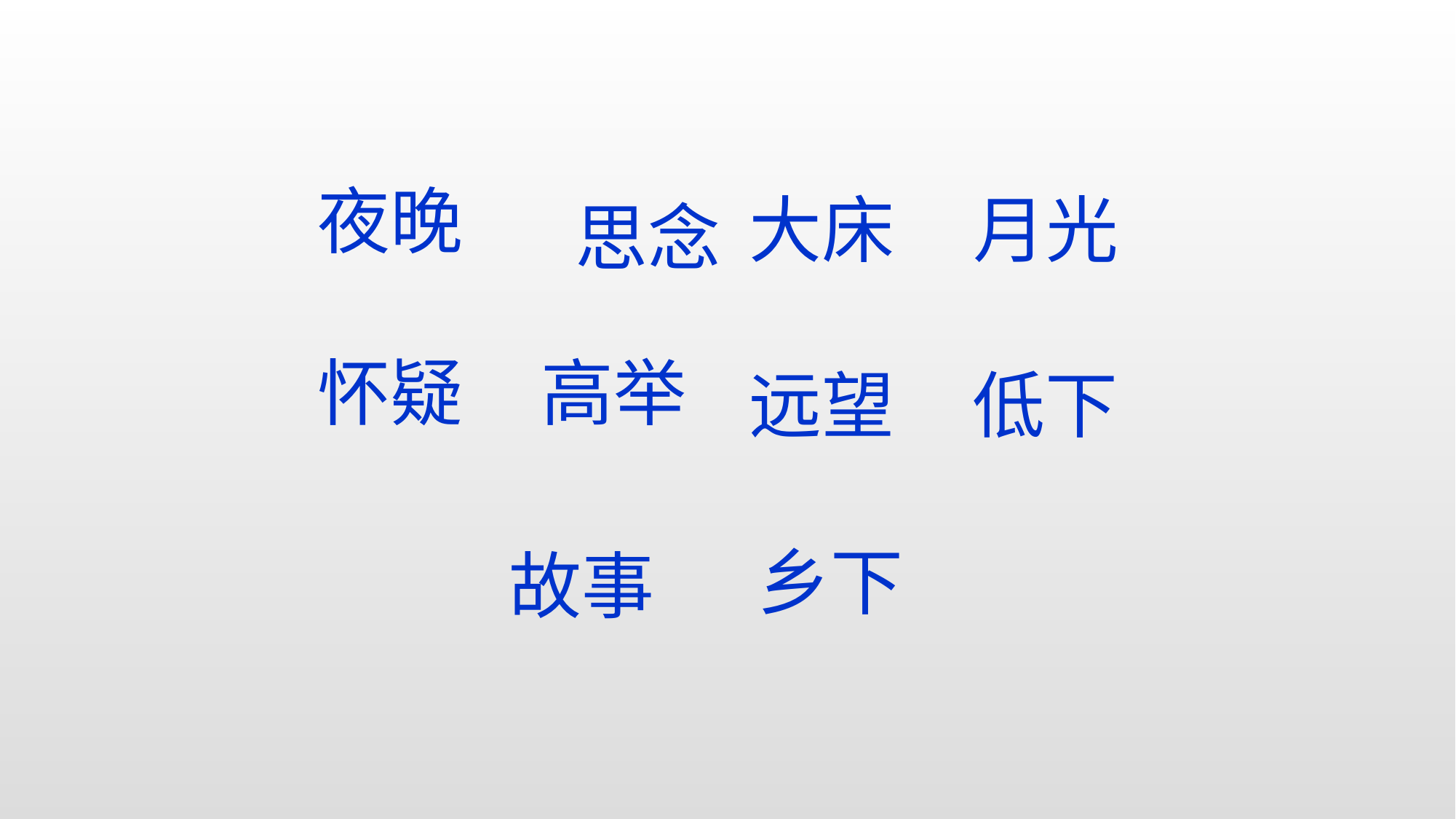

夜晚
大床
月光
思念
怀疑
高举
远望
低下
乡下
故事